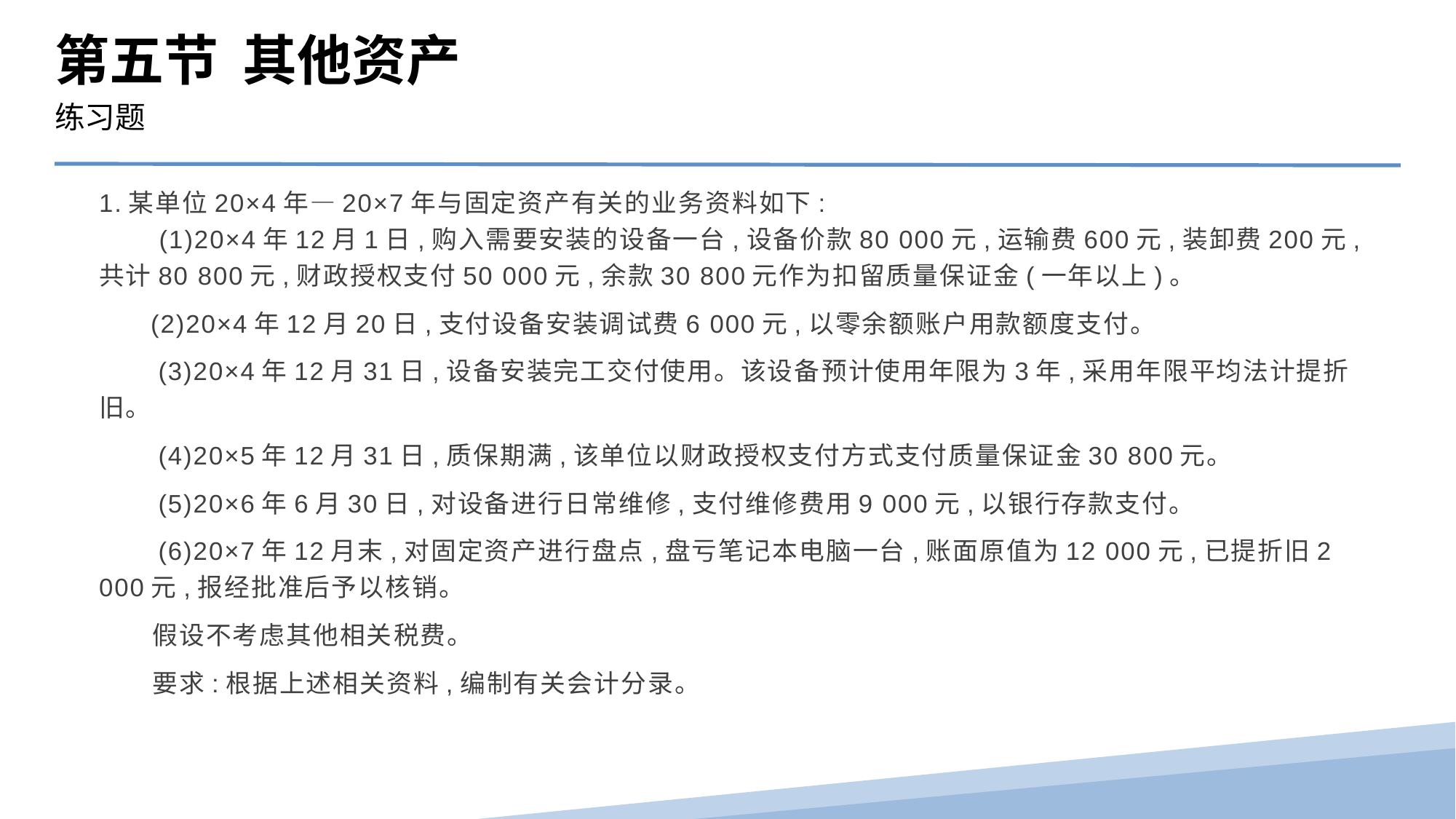

第五节  其他资产
练习题

1.某单位20×4年—20×7年与固定资产有关的业务资料如下:
       (1)20×4年12月1日,购入需要安装的设备一台,设备价款80 000元,运输费600元,装卸费200元,共计80 800元,财政授权支付50 000元,余款30 800元作为扣留质量保证金(一年以上)。
      (2)20×4年12月20日,支付设备安装调试费6 000元,以零余额账户用款额度支付。
　　(3)20×4年12月31日,设备安装完工交付使用。该设备预计使用年限为3年,采用年限平均法计提折旧。
　　(4)20×5年12月31日,质保期满,该单位以财政授权支付方式支付质量保证金30 800元。
　　(5)20×6年6月30日,对设备进行日常维修,支付维修费用9 000元,以银行存款支付。
　　(6)20×7年12月末,对固定资产进行盘点,盘亏笔记本电脑一台,账面原值为12 000元,已提折旧2 000元,报经批准后予以核销。
　　假设不考虑其他相关税费。
　　要求:根据上述相关资料,编制有关会计分录。